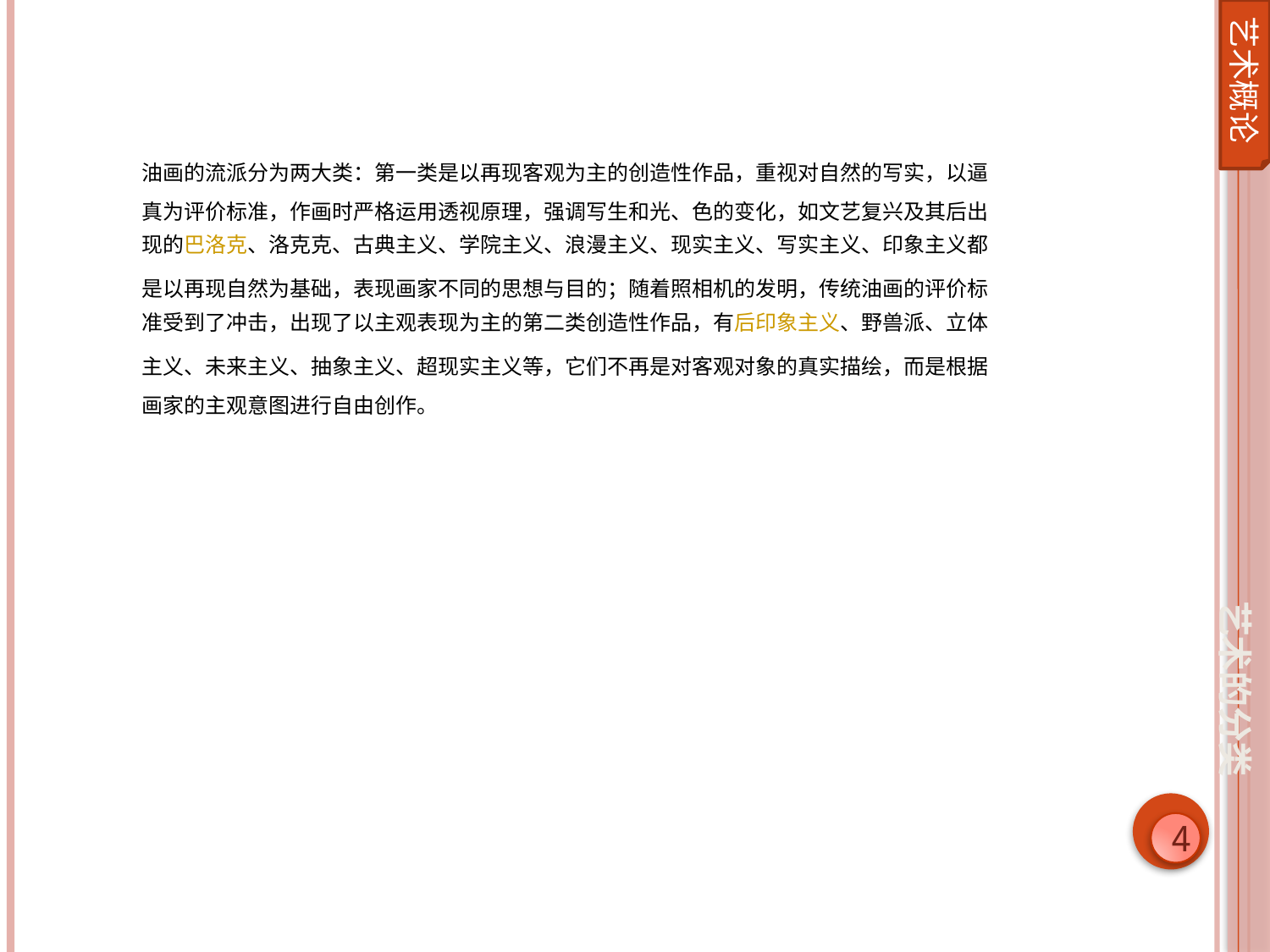

艺术概论

油画的流派分为两大类：第一类是以再现客观为主的创造性作品，重视对自然的写实，以逼真为评价标准，作画时严格运用透视原理，强调写生和光、色的变化，如文艺复兴及其后出现的巴洛克、洛克克、古典主义、学院主义、浪漫主义、现实主义、写实主义、印象主义都是以再现自然为基础，表现画家不同的思想与目的；随着照相机的发明，传统油画的评价标准受到了冲击，出现了以主观表现为主的第二类创造性作品，有后印象主义、野兽派、立体主义、未来主义、抽象主义、超现实主义等，它们不再是对客观对象的真实描绘，而是根据画家的主观意图进行自由创作。
艺术的分类
4